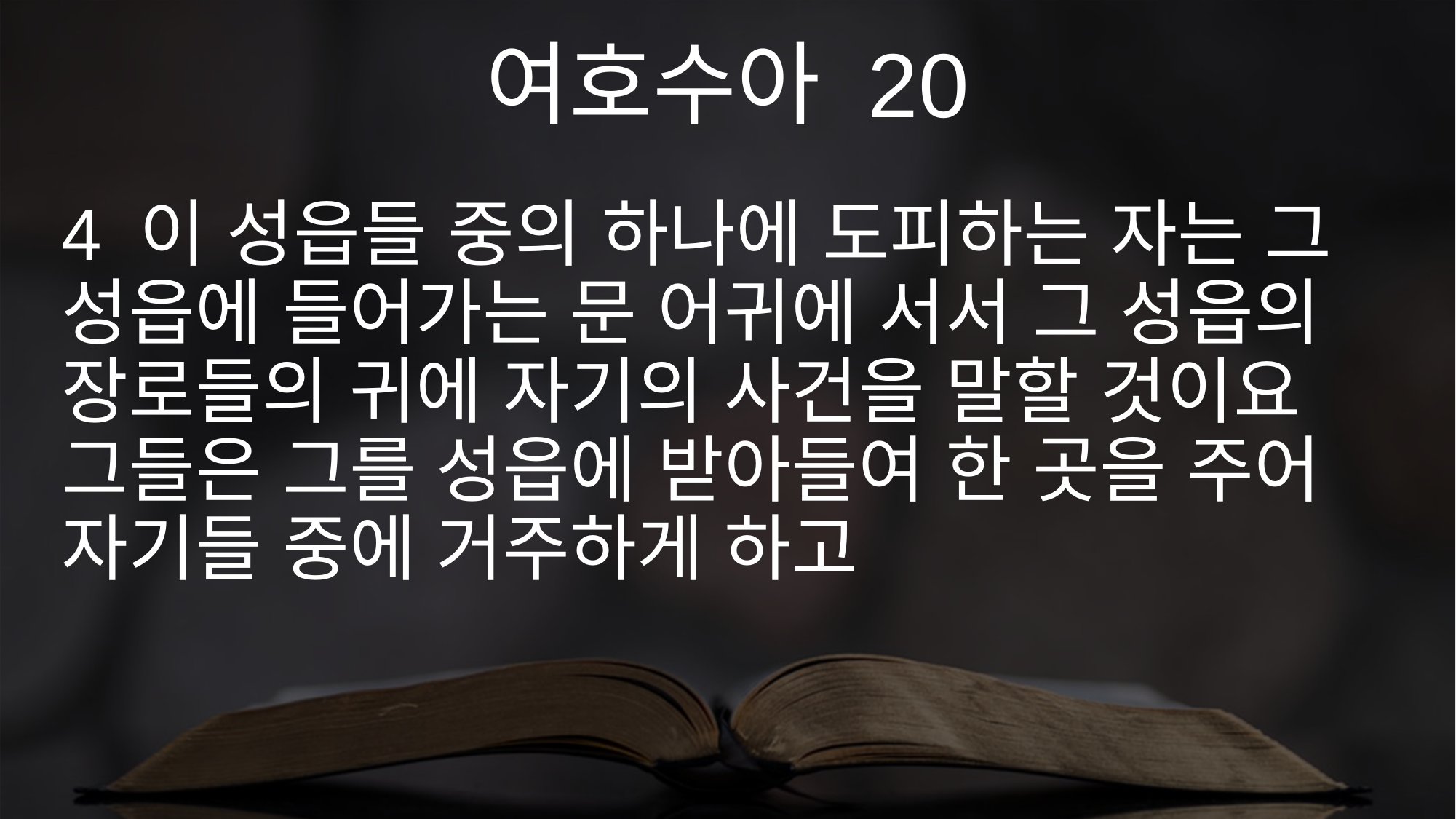

여호수아 20
4 이 성읍들 중의 하나에 도피하는 자는 그 성읍에 들어가는 문 어귀에 서서 그 성읍의 장로들의 귀에 자기의 사건을 말할 것이요 그들은 그를 성읍에 받아들여 한 곳을 주어 자기들 중에 거주하게 하고